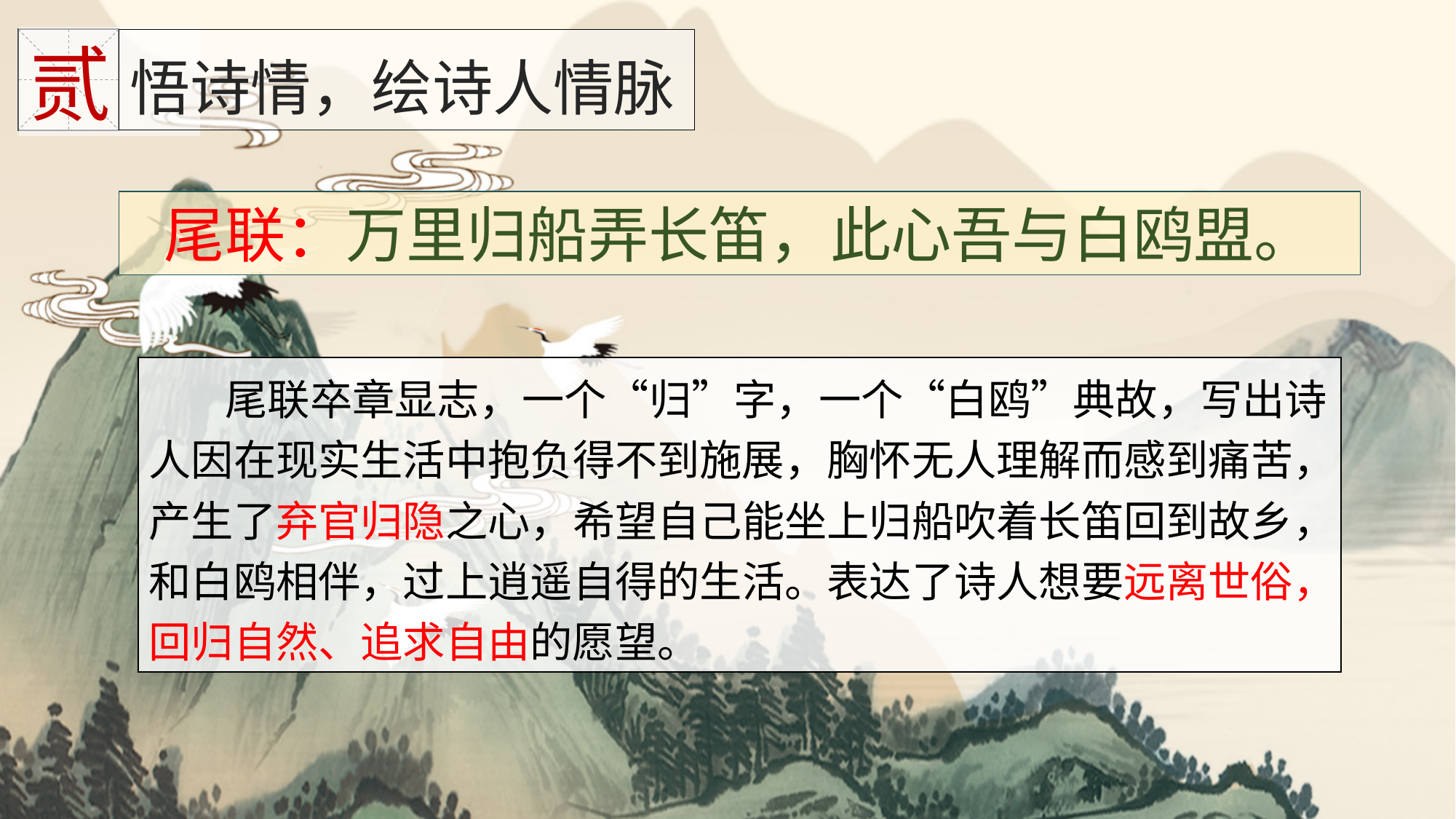

贰

悟诗情，绘诗人情脉
尾联：万里归船弄长笛，此心吾与白鸥盟。
       尾联卒章显志，一个“归”字，一个“白鸥”典故，写出诗人因在现实生活中抱负得不到施展，胸怀无人理解而感到痛苦，产生了弃官归隐之心，希望自己能坐上归船吹着长笛回到故乡，和白鸥相伴，过上逍遥自得的生活。表达了诗人想要远离世俗，回归自然、追求自由的愿望。